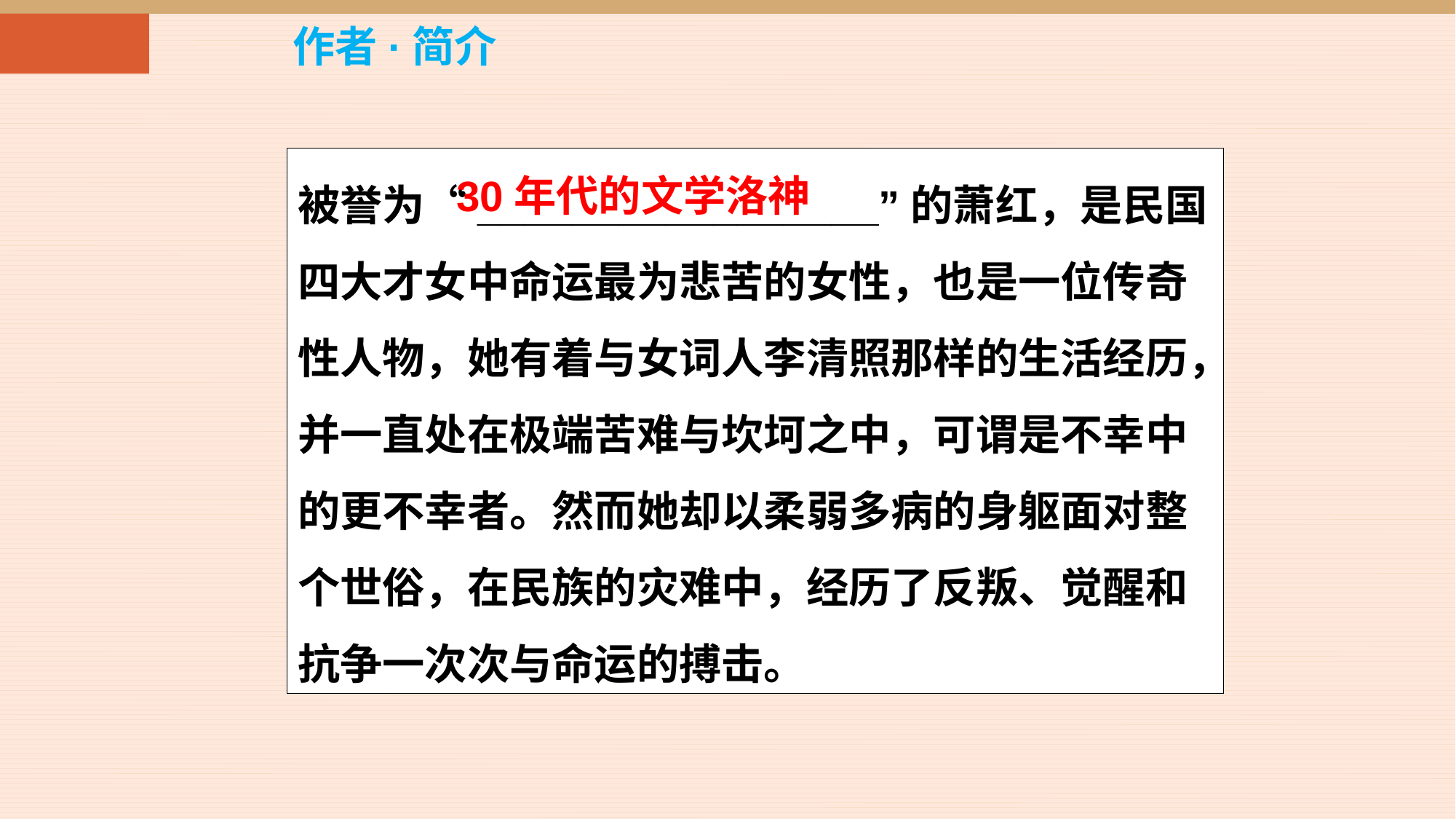

作者·简介
被誉为“_________________”的萧红，是民国四大才女中命运最为悲苦的女性，也是一位传奇性人物，她有着与女词人李清照那样的生活经历，并一直处在极端苦难与坎坷之中，可谓是不幸中的更不幸者。然而她却以柔弱多病的身躯面对整个世俗，在民族的灾难中，经历了反叛、觉醒和抗争一次次与命运的搏击。
30年代的文学洛神